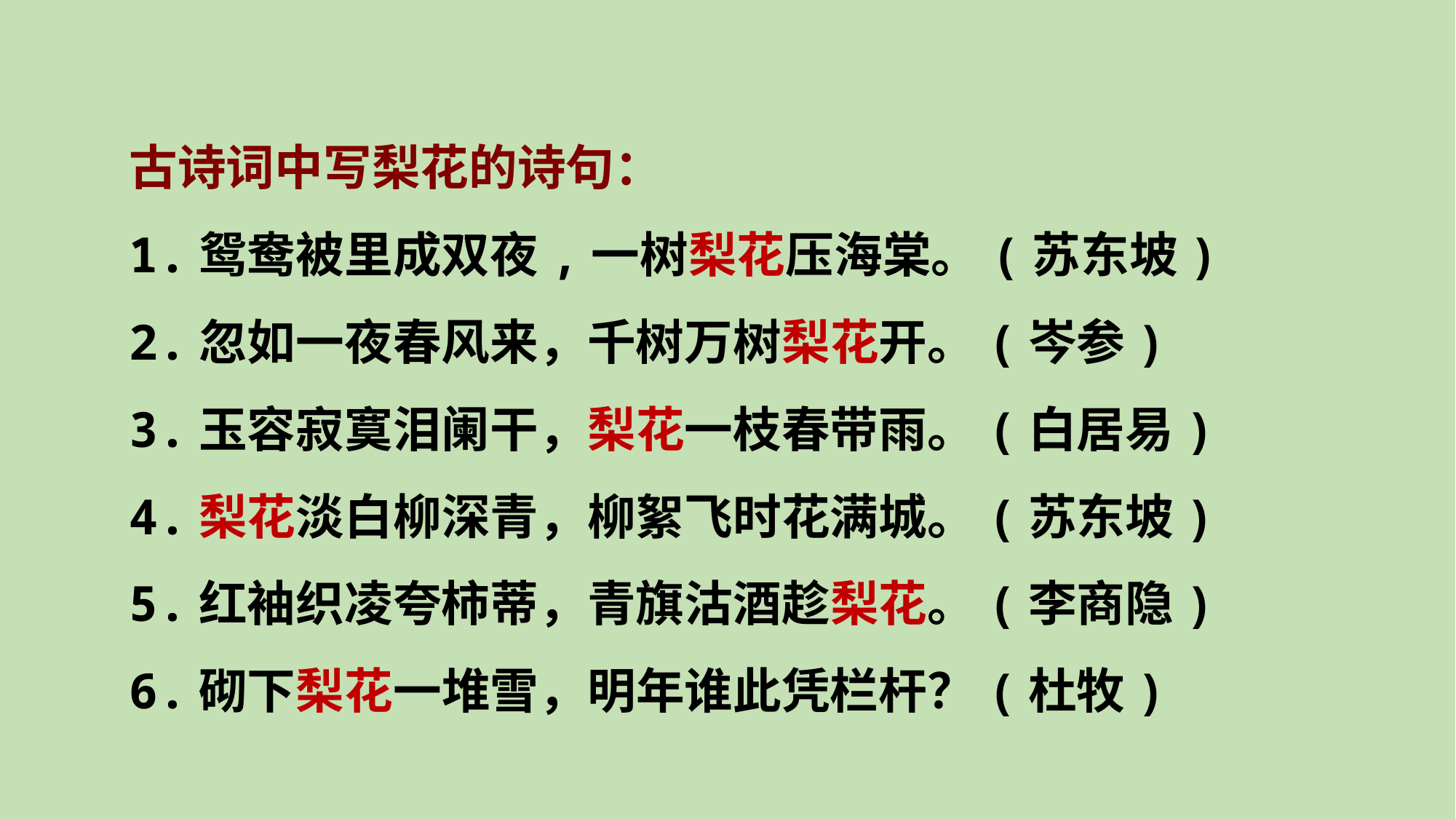

古诗词中写梨花的诗句：
1.鸳鸯被里成双夜,一树梨花压海棠。(苏东坡)
2.忽如一夜春风来，千树万树梨花开。(岑参)
3.玉容寂寞泪阑干，梨花一枝春带雨。(白居易)
4.梨花淡白柳深青，柳絮飞时花满城。(苏东坡)
5.红袖织凌夸柿蒂，青旗沽酒趁梨花。(李商隐)
6.砌下梨花一堆雪，明年谁此凭栏杆？(杜牧)